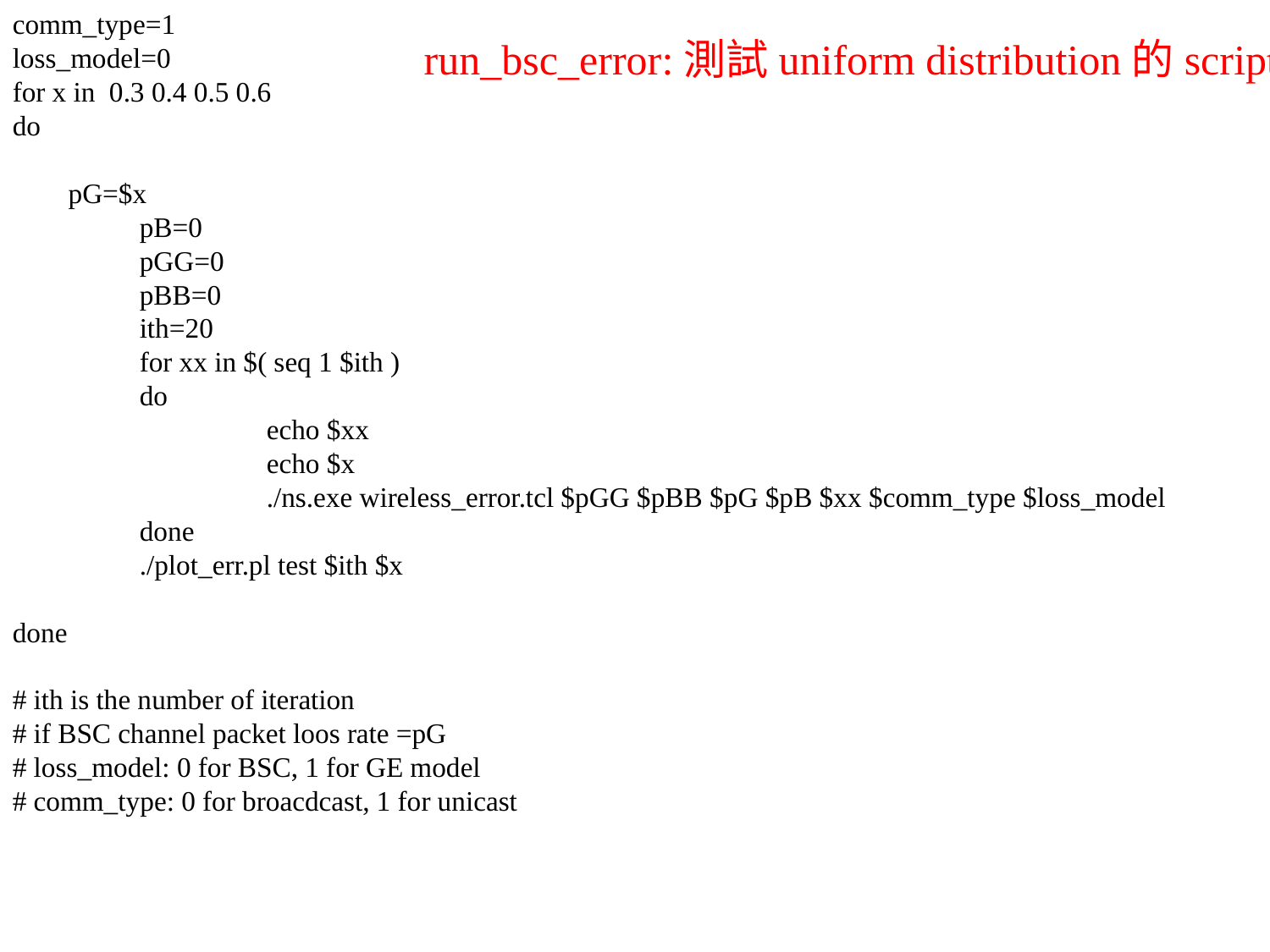

comm_type=1
loss_model=0
for x in  0.3 0.4 0.5 0.6
do

        pG=$x
	pB=0
	pGG=0
	pBB=0
  	ith=20
	for xx in $( seq 1 $ith )
	do
		echo $xx
		echo $x
      		./ns.exe wireless_error.tcl $pGG $pBB $pG $pB $xx $comm_type $loss_model
	done
	./plot_err.pl test $ith $x

done

# ith is the number of iteration
# if BSC channel packet loos rate =pG
# loss_model: 0 for BSC, 1 for GE model
# comm_type: 0 for broacdcast, 1 for unicast

run_bsc_error:測試uniform distribution的script